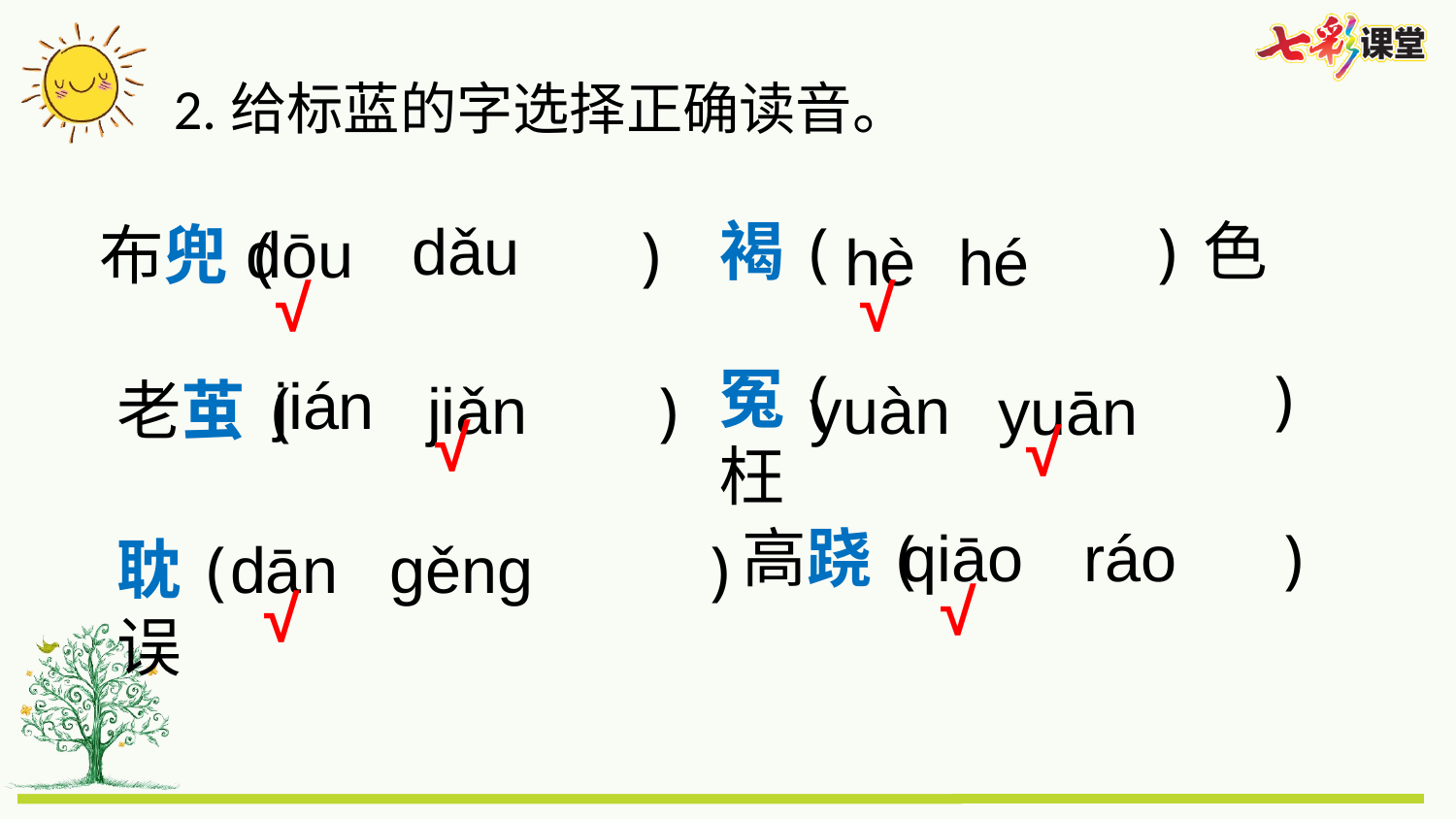

2.给标蓝的字选择正确读音。
dǎu
褐(        )色
dōu
布兜(         )
hè
hé
√
√
冤(           )枉
jián
老茧(         )
jiǎn
yuàn
yuān
√
√
高跷(         )
qiāo
ráo
耽(            )误
dān
gěng
√
√